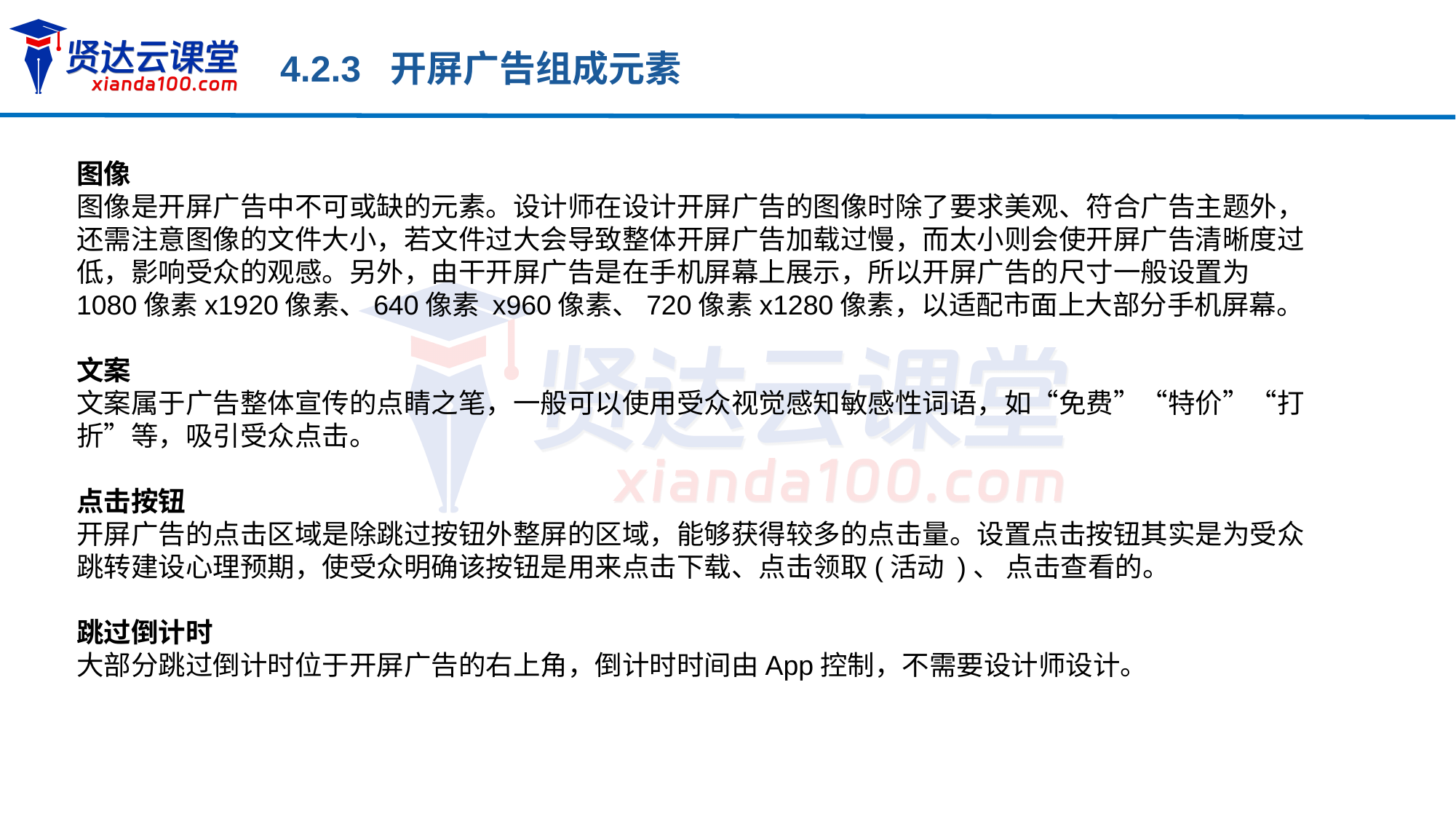

4.2.3  开屏广告组成元素
图像
图像是开屏广告中不可或缺的元素。设计师在设计开屏广告的图像时除了要求美观、符合广告主题外，还需注意图像的文件大小，若文件过大会导致整体开屏广告加载过慢，而太小则会使开屏广告清晰度过低，影响受众的观感。另外，由干开屏广告是在手机屏幕上展示，所以开屏广告的尺寸一般设置为1080像素x1920像素、640像素 x960像素、720像素x1280像素，以适配市面上大部分手机屏幕。

文案
文案属于广告整体宣传的点睛之笔，一般可以使用受众视觉感知敏感性词语，如“免费”“特价”“打折”等，吸引受众点击。

点击按钮
开屏广告的点击区域是除跳过按钮外整屏的区域，能够获得较多的点击量。设置点击按钮其实是为受众跳转建设心理预期，使受众明确该按钮是用来点击下载、点击领取(活动 )、 点击查看的。

跳过倒计时
大部分跳过倒计时位于开屏广告的右上角，倒计时时间由App控制，不需要设计师设计。